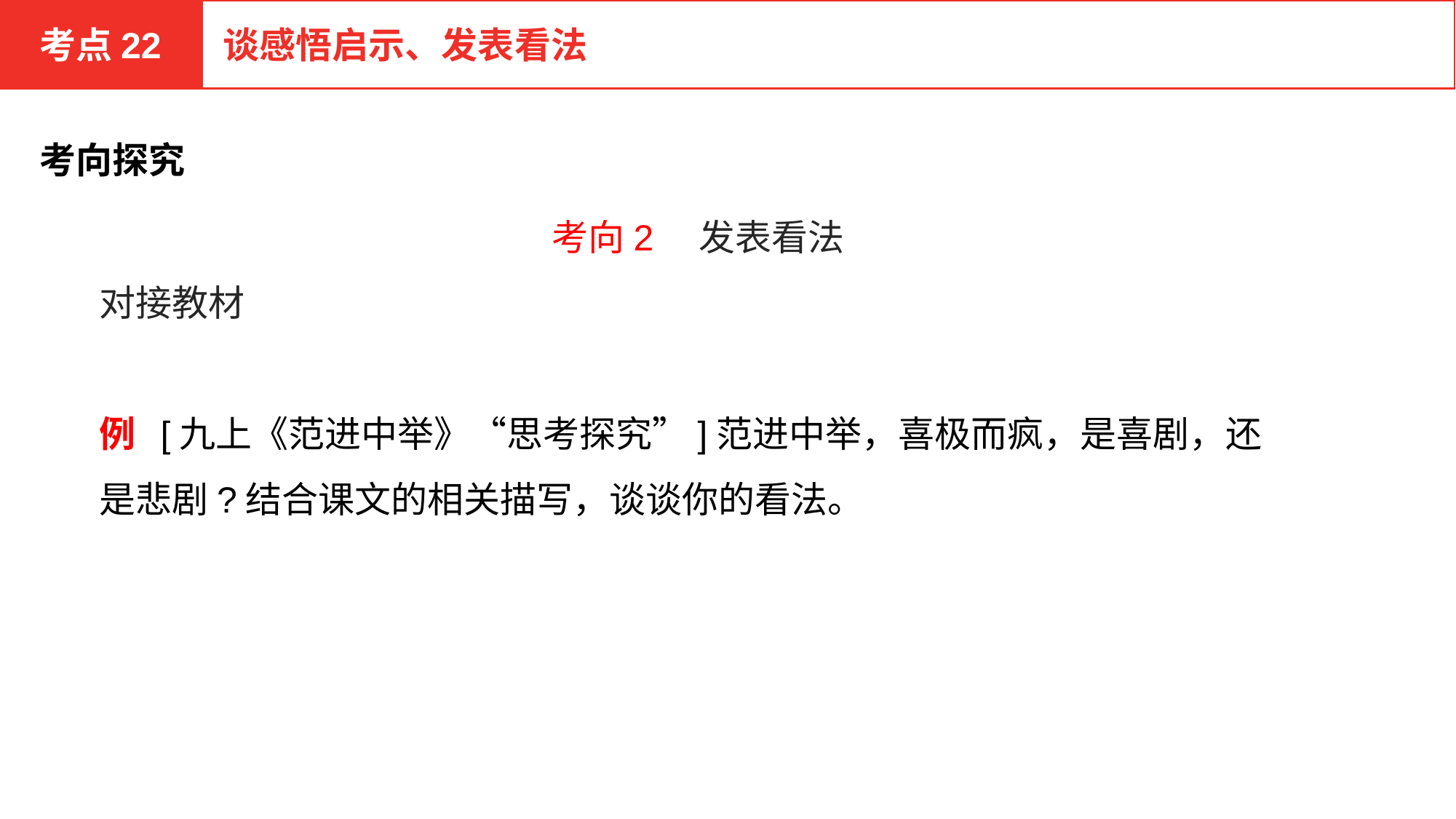

考点22
谈感悟启示、发表看法
考向探究
考向2　发表看法
对接教材

例  [九上《范进中举》“思考探究”]范进中举，喜极而疯，是喜剧，还是悲剧?结合课文的相关描写，谈谈你的看法。